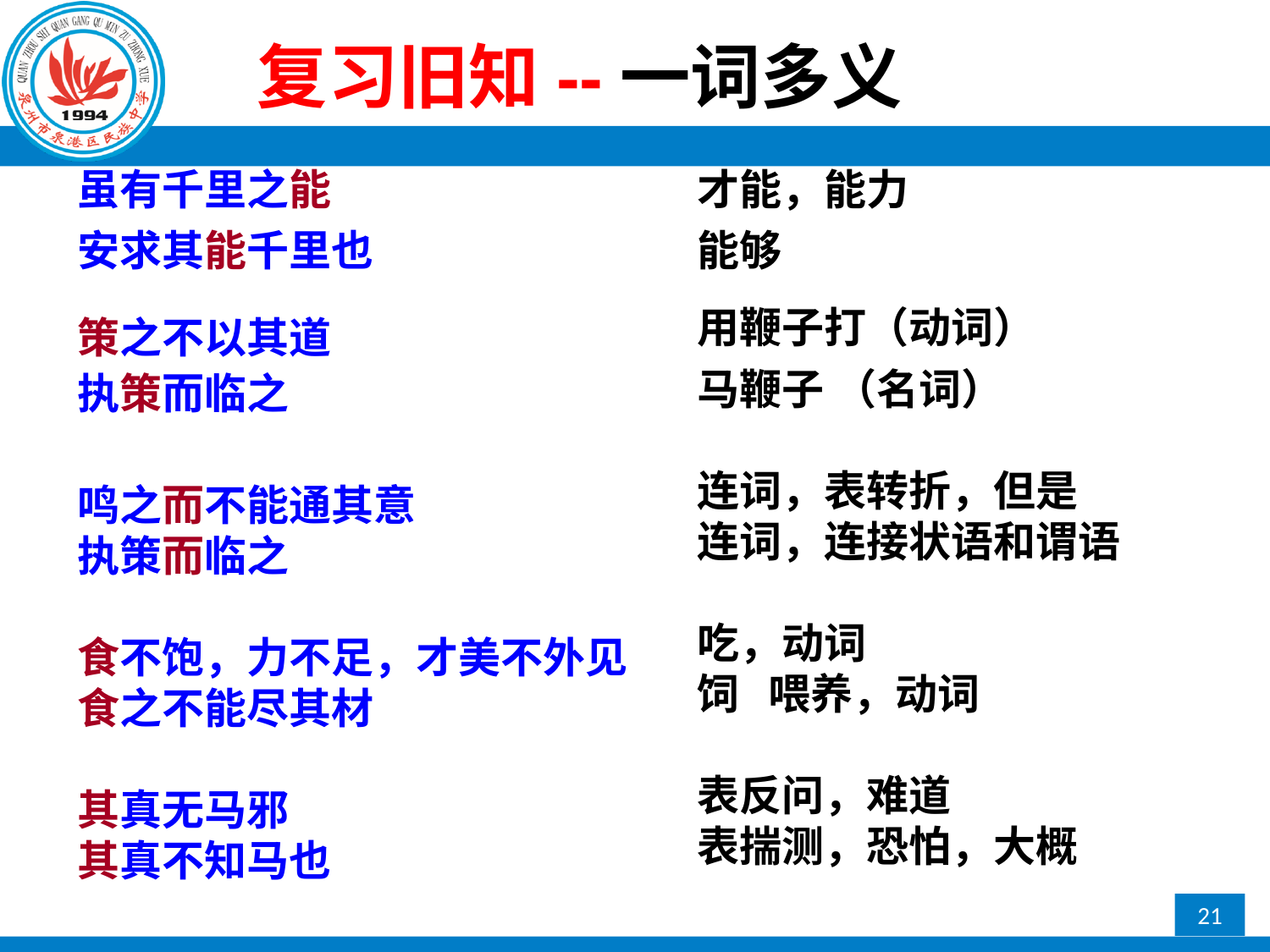

复习旧知--一词多义
#
虽有千里之能
安求其能千里也
策之不以其道
执策而临之

鸣之而不能通其意
执策而临之

食不饱，力不足，才美不外见
食之不能尽其材

其真无马邪
其真不知马也

才能，能力
能够
用鞭子打（动词）
马鞭子 （名词）

连词，表转折，但是
连词，连接状语和谓语

吃，动词
饲   喂养，动词

表反问，难道
表揣测，恐怕，大概